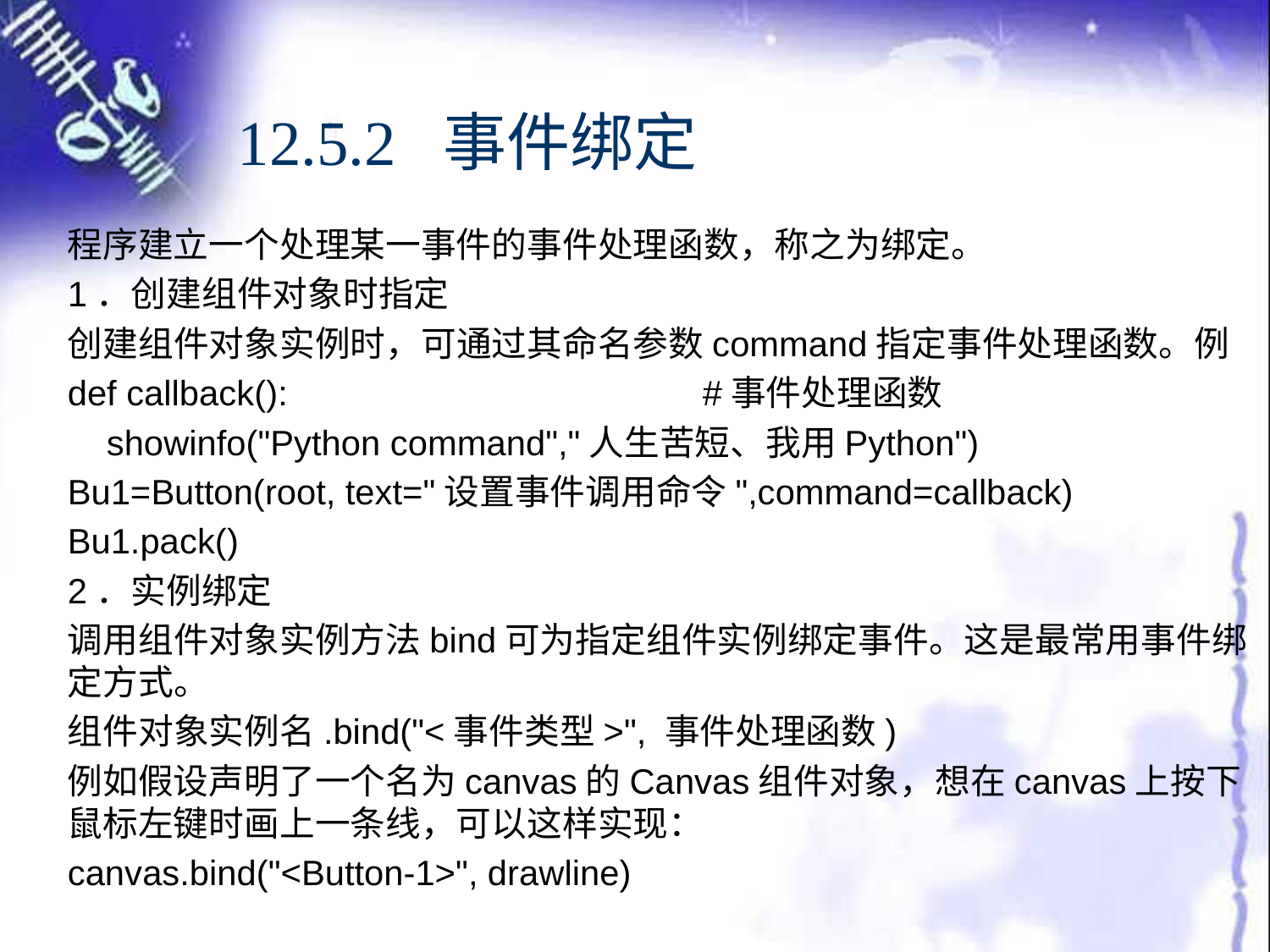

# 12.5.2  事件绑定
程序建立一个处理某一事件的事件处理函数，称之为绑定。
1．创建组件对象时指定
创建组件对象实例时，可通过其命名参数command指定事件处理函数。例
def callback():				#事件处理函数
    showinfo("Python command","人生苦短、我用Python")
Bu1=Button(root, text="设置事件调用命令",command=callback)
Bu1.pack()
2．实例绑定
调用组件对象实例方法bind可为指定组件实例绑定事件。这是最常用事件绑定方式。
组件对象实例名.bind("<事件类型>", 事件处理函数)
例如假设声明了一个名为canvas的Canvas组件对象，想在canvas上按下鼠标左键时画上一条线，可以这样实现：
canvas.bind("<Button-1>", drawline)